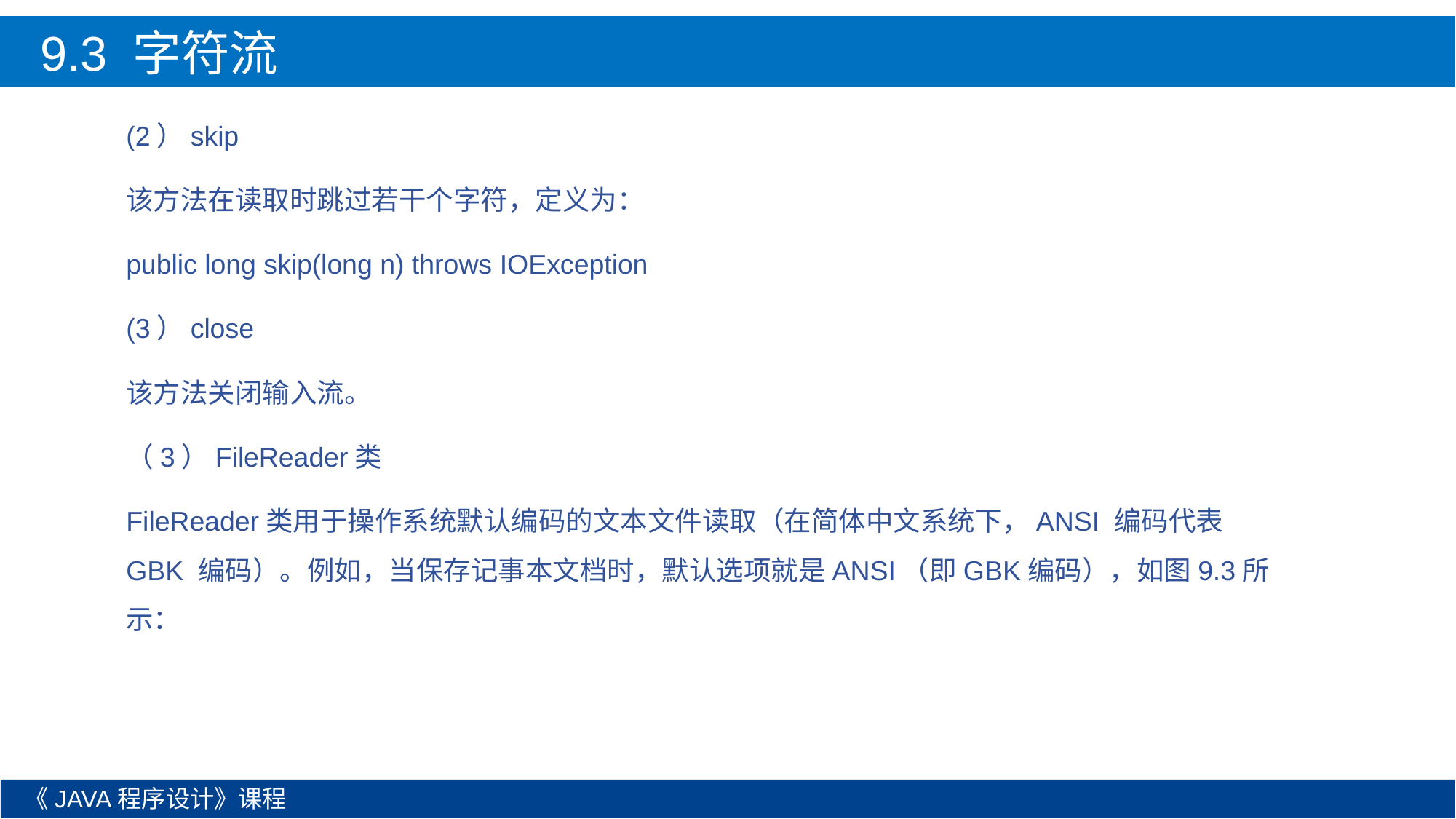

9.3 字符流
(2）skip
该方法在读取时跳过若干个字符，定义为：
public long skip(long n) throws IOException
(3）close
该方法关闭输入流。
（3）FileReader类
FileReader类用于操作系统默认编码的文本文件读取（在简体中文系统下，ANSI 编码代表 GBK 编码）。例如，当保存记事本文档时，默认选项就是ANSI（即GBK编码），如图9.3所示：
《JAVA程序设计》课程